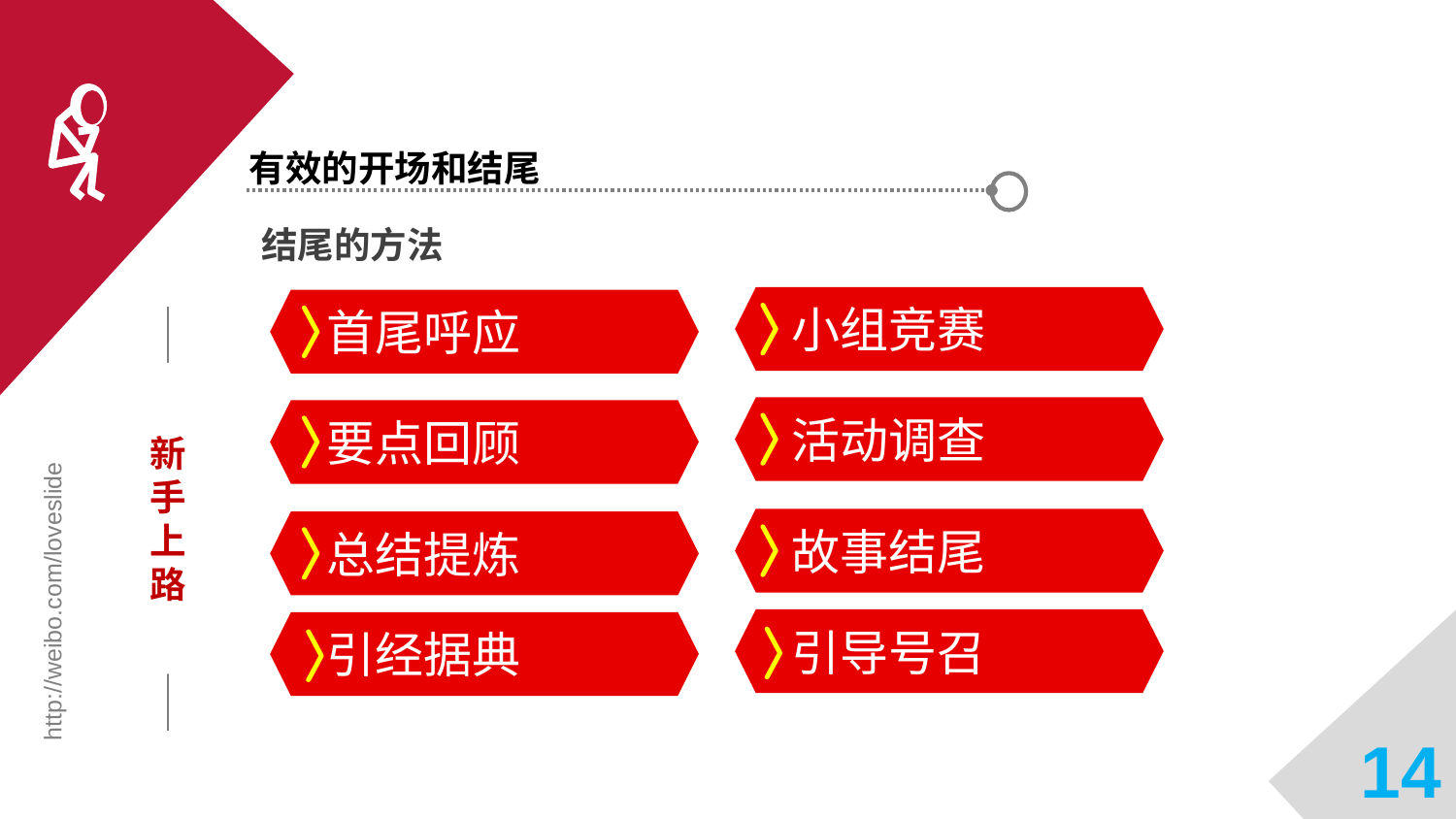

有效的开场和结尾

结尾的方法
小组竞赛
首尾呼应

新手上路
活动调查
要点回顾

故事结尾
总结提炼

http://weibo.com/loveslide
引导号召
引经据典

14